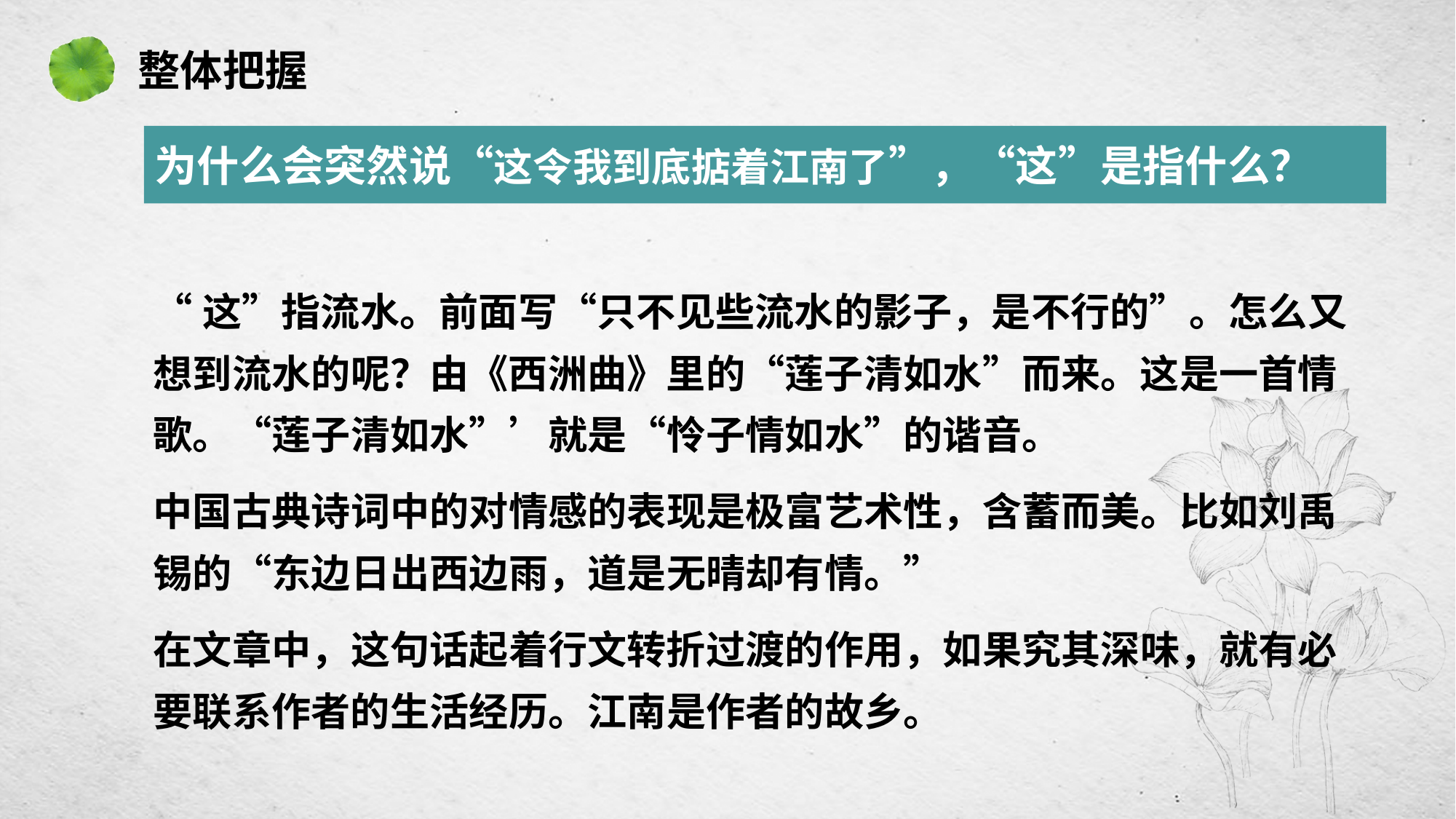

整体把握
为什么会突然说“这令我到底掂着江南了”，“这”是指什么？
“这”指流水。前面写“只不见些流水的影子，是不行的”。怎么又想到流水的呢？由《西洲曲》里的“莲子清如水”而来。这是一首情歌。“莲子清如水”’就是“怜子情如水”的谐音。
中国古典诗词中的对情感的表现是极富艺术性，含蓄而美。比如刘禹锡的“东边日出西边雨，道是无晴却有情。”
在文章中，这句话起着行文转折过渡的作用，如果究其深味，就有必要联系作者的生活经历。江南是作者的故乡。